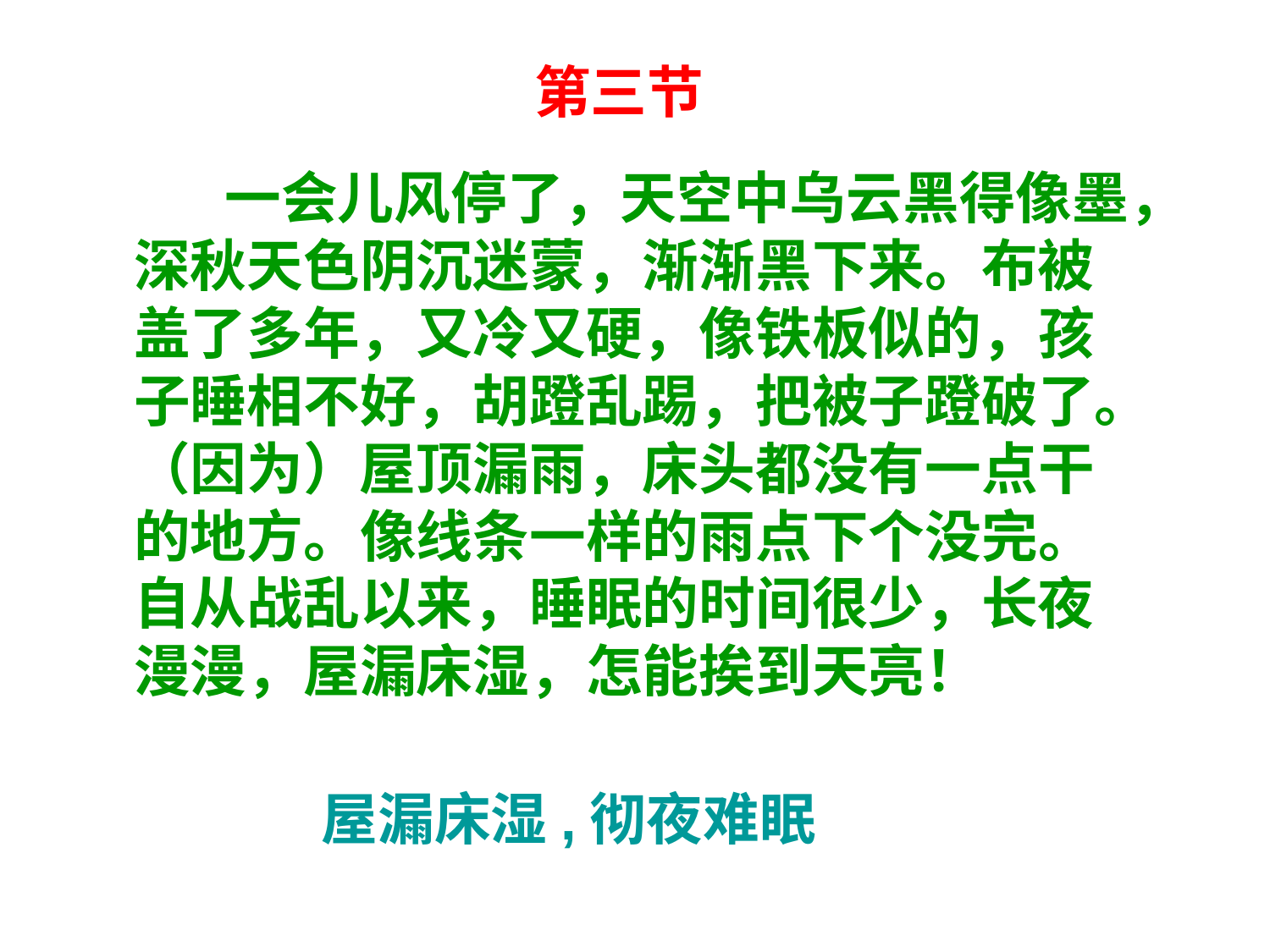

第三节

      一会儿风停了，天空中乌云黑得像墨，深秋天色阴沉迷蒙，渐渐黑下来。布被盖了多年，又冷又硬，像铁板似的，孩子睡相不好，胡蹬乱踢，把被子蹬破了。（因为）屋顶漏雨，床头都没有一点干的地方。像线条一样的雨点下个没完。自从战乱以来，睡眠的时间很少，长夜漫漫，屋漏床湿，怎能挨到天亮！

屋漏床湿,彻夜难眠